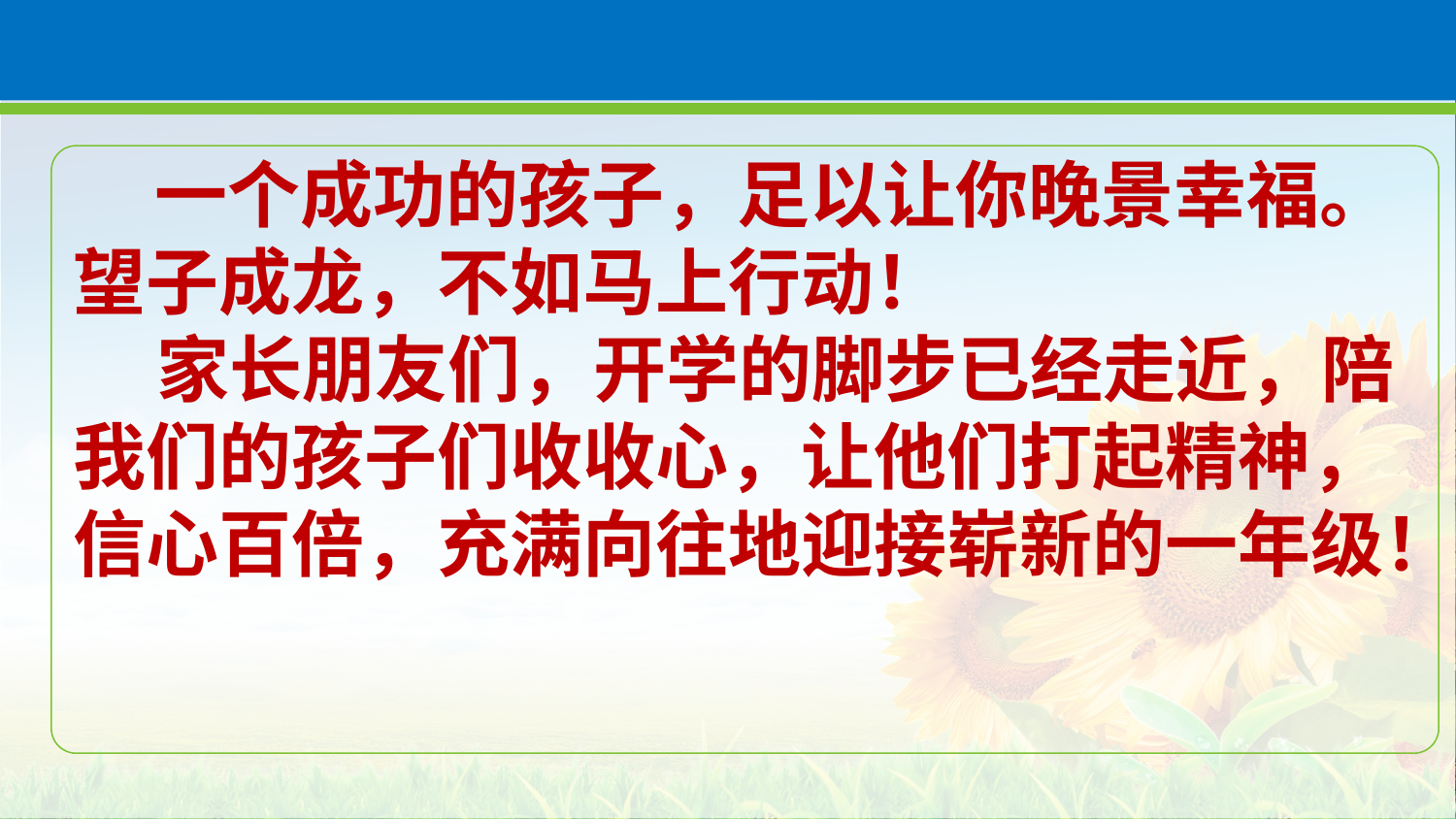

一个成功的孩子，足以让你晚景幸福。望子成龙，不如马上行动！
    家长朋友们，开学的脚步已经走近，陪我们的孩子们收收心，让他们打起精神，信心百倍，充满向往地迎接崭新的一年级！